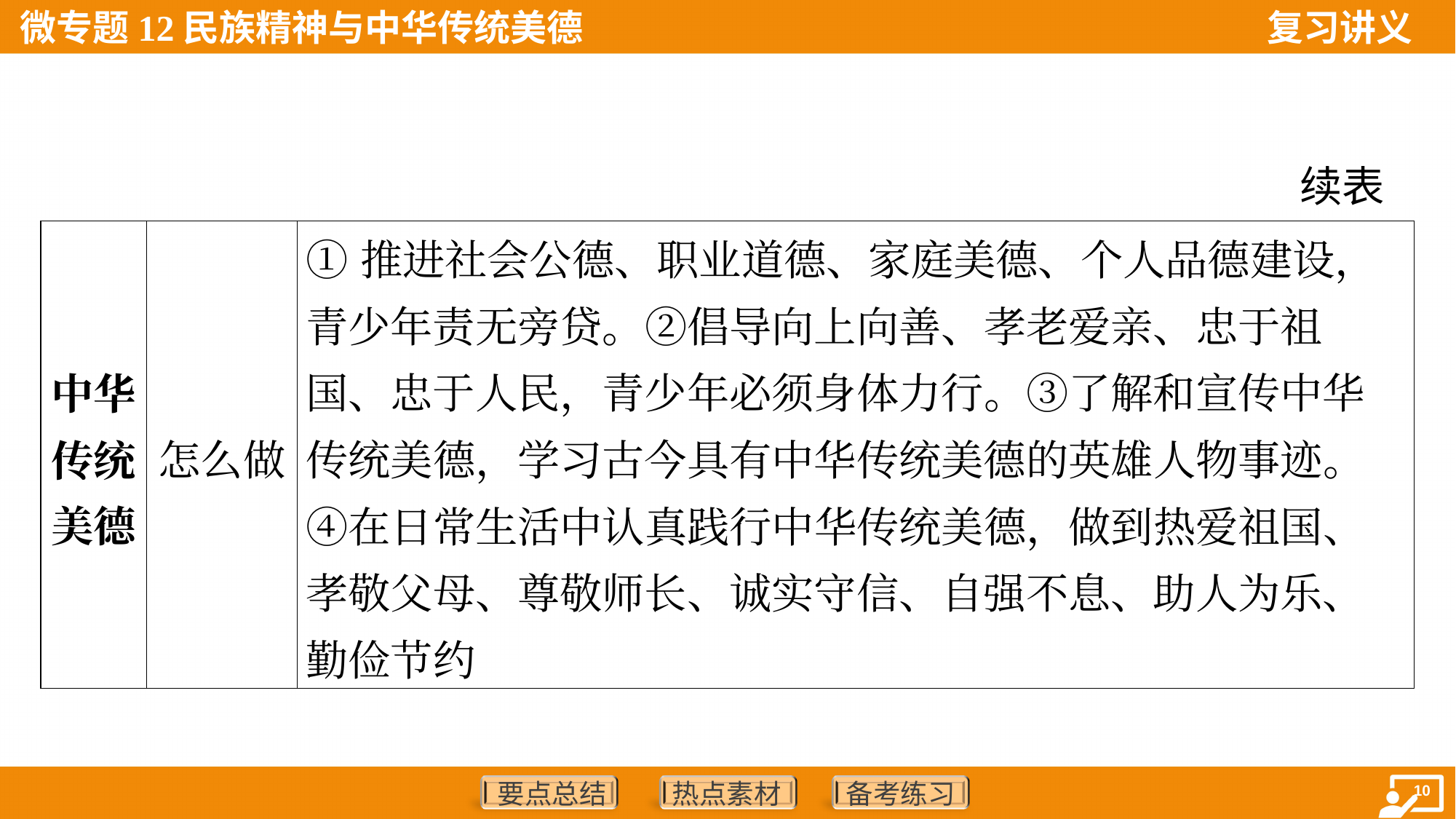

续表
| 中华 传统 美德 | 怎么做 | ①推进社会公德、职业道德、家庭美德、个人品德建设，青少年责无旁贷。②倡导向上向善、孝老爱亲、忠于祖国、忠于人民，青少年必须身体力行。③了解和宣传中华传统美德，学习古今具有中华传统美德的英雄人物事迹。④在日常生活中认真践行中华传统美德，做到热爱祖国、孝敬父母、尊敬师长、诚实守信、自强不息、助人为乐、勤俭节约 |
| --- | --- | --- |